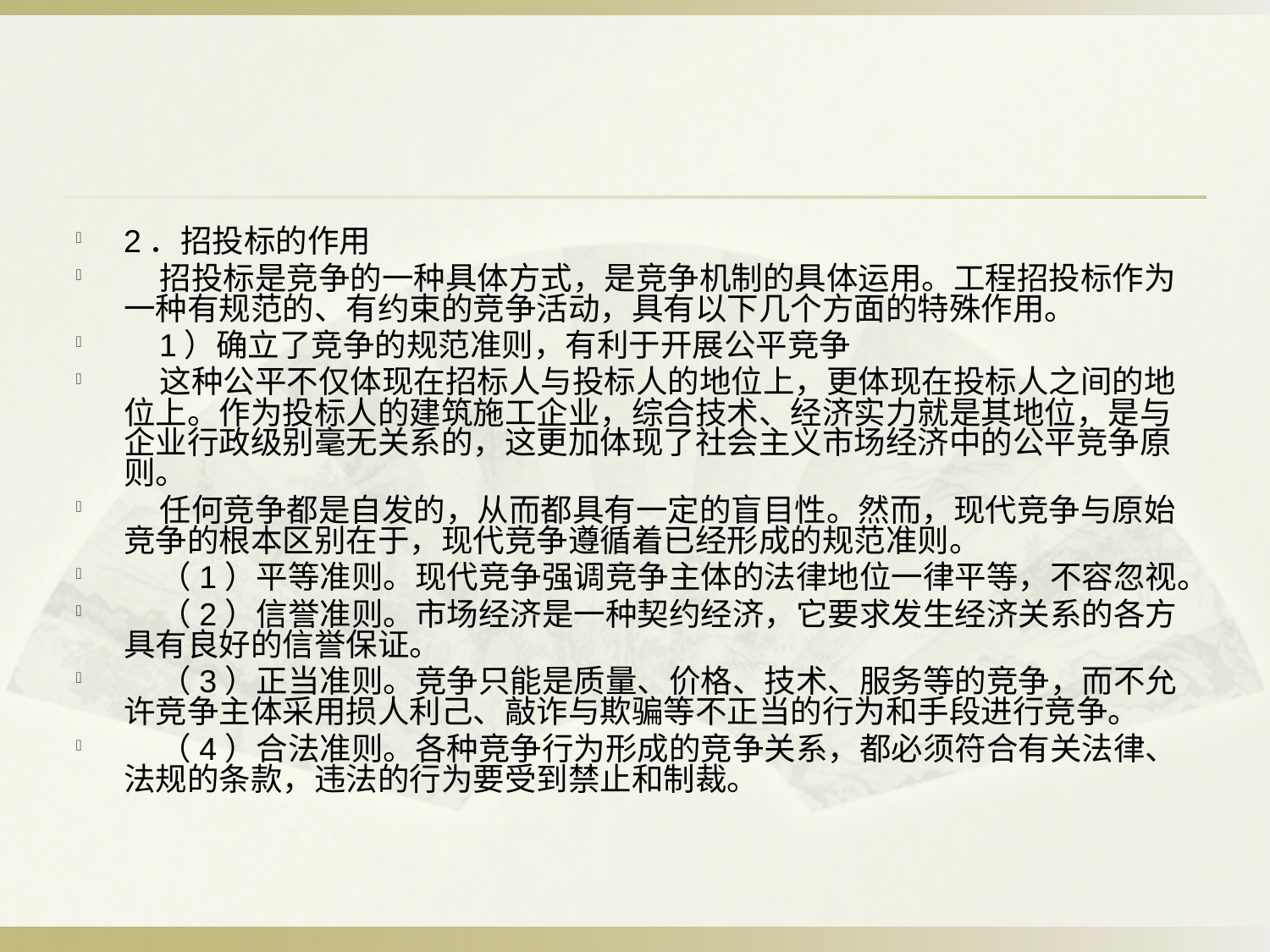

#
2．招投标的作用
    招投标是竞争的一种具体方式，是竞争机制的具体运用。工程招投标作为一种有规范的、有约束的竞争活动，具有以下几个方面的特殊作用。
    1）确立了竞争的规范准则，有利于开展公平竞争
    这种公平不仅体现在招标人与投标人的地位上，更体现在投标人之间的地位上。作为投标人的建筑施工企业，综合技术、经济实力就是其地位，是与企业行政级别毫无关系的，这更加体现了社会主义市场经济中的公平竞争原则。
    任何竞争都是自发的，从而都具有一定的盲目性。然而，现代竞争与原始竞争的根本区别在于，现代竞争遵循着已经形成的规范准则。
    （1）平等准则。现代竞争强调竞争主体的法律地位一律平等，不容忽视。
    （2）信誉准则。市场经济是一种契约经济，它要求发生经济关系的各方具有良好的信誉保证。
    （3）正当准则。竞争只能是质量、价格、技术、服务等的竞争，而不允许竞争主体采用损人利己、敲诈与欺骗等不正当的行为和手段进行竞争。
    （4）合法准则。各种竞争行为形成的竞争关系，都必须符合有关法律、法规的条款，违法的行为要受到禁止和制裁。